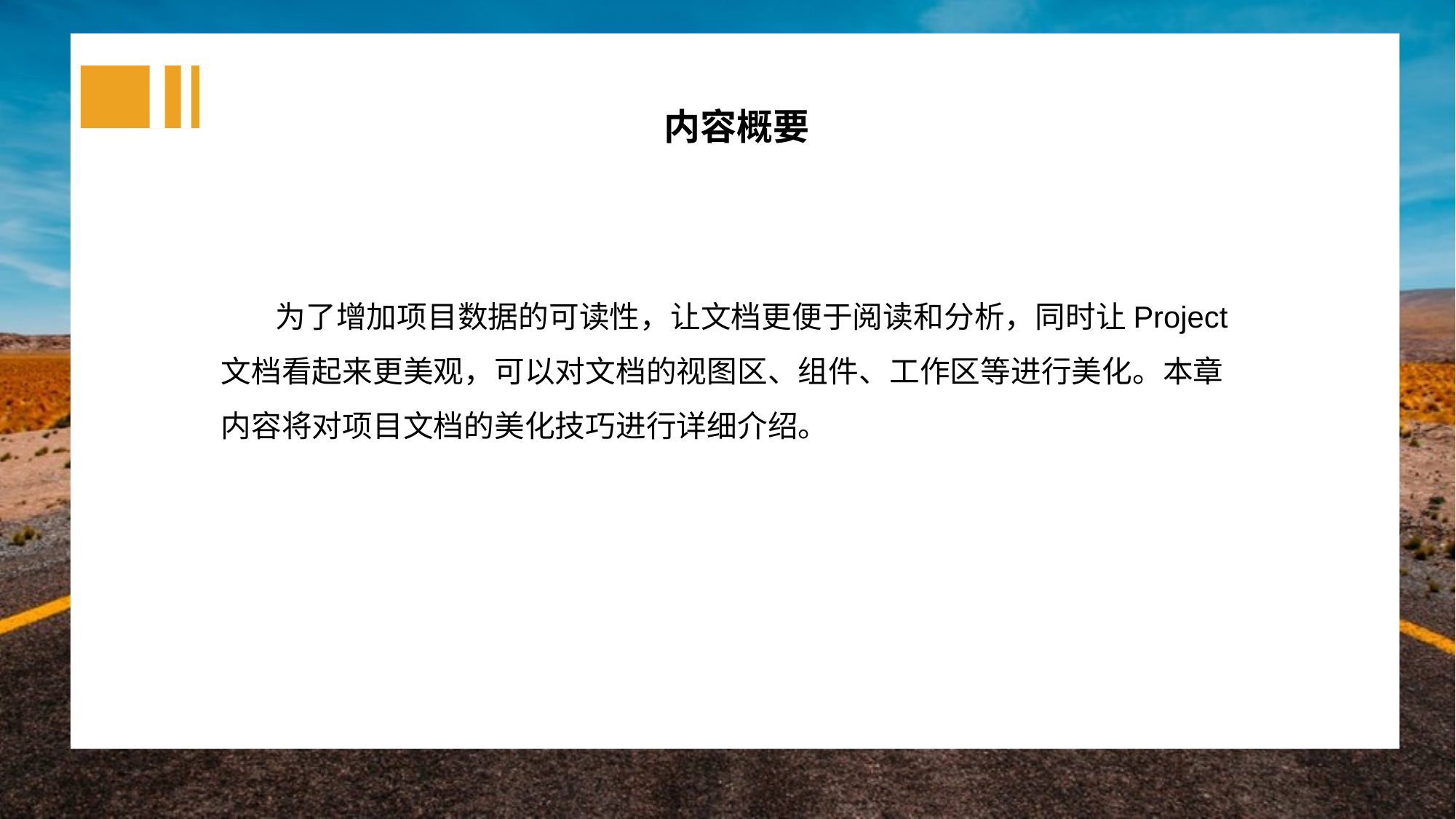

内容概要
为了增加项目数据的可读性，让文档更便于阅读和分析，同时让Project文档看起来更美观，可以对文档的视图区、组件、工作区等进行美化。本章内容将对项目文档的美化技巧进行详细介绍。